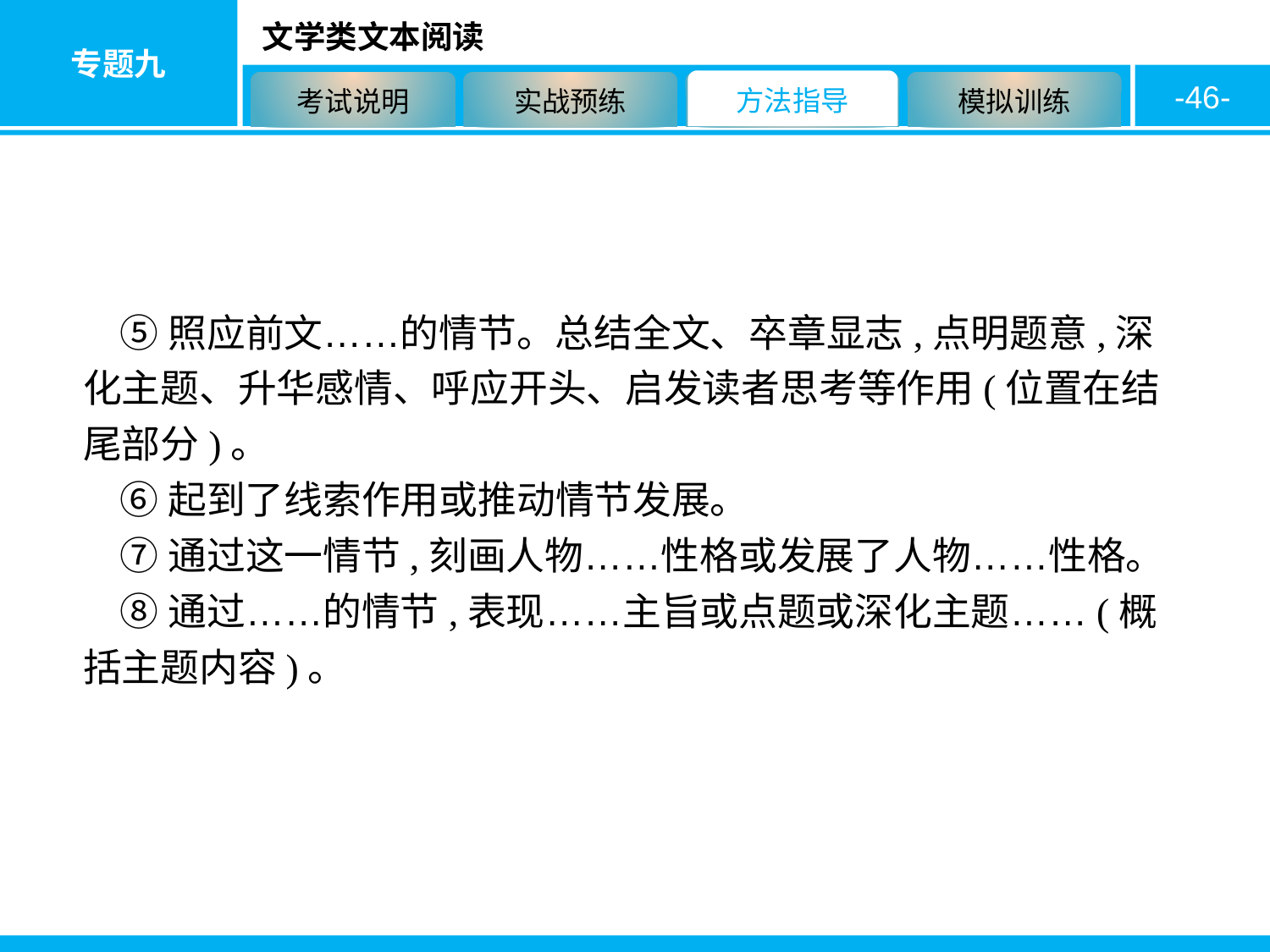

-46-
⑤照应前文……的情节。总结全文、卒章显志,点明题意,深化主题、升华感情、呼应开头、启发读者思考等作用(位置在结尾部分)。
⑥起到了线索作用或推动情节发展。
⑦通过这一情节,刻画人物……性格或发展了人物……性格。
⑧通过……的情节,表现……主旨或点题或深化主题……(概括主题内容)。